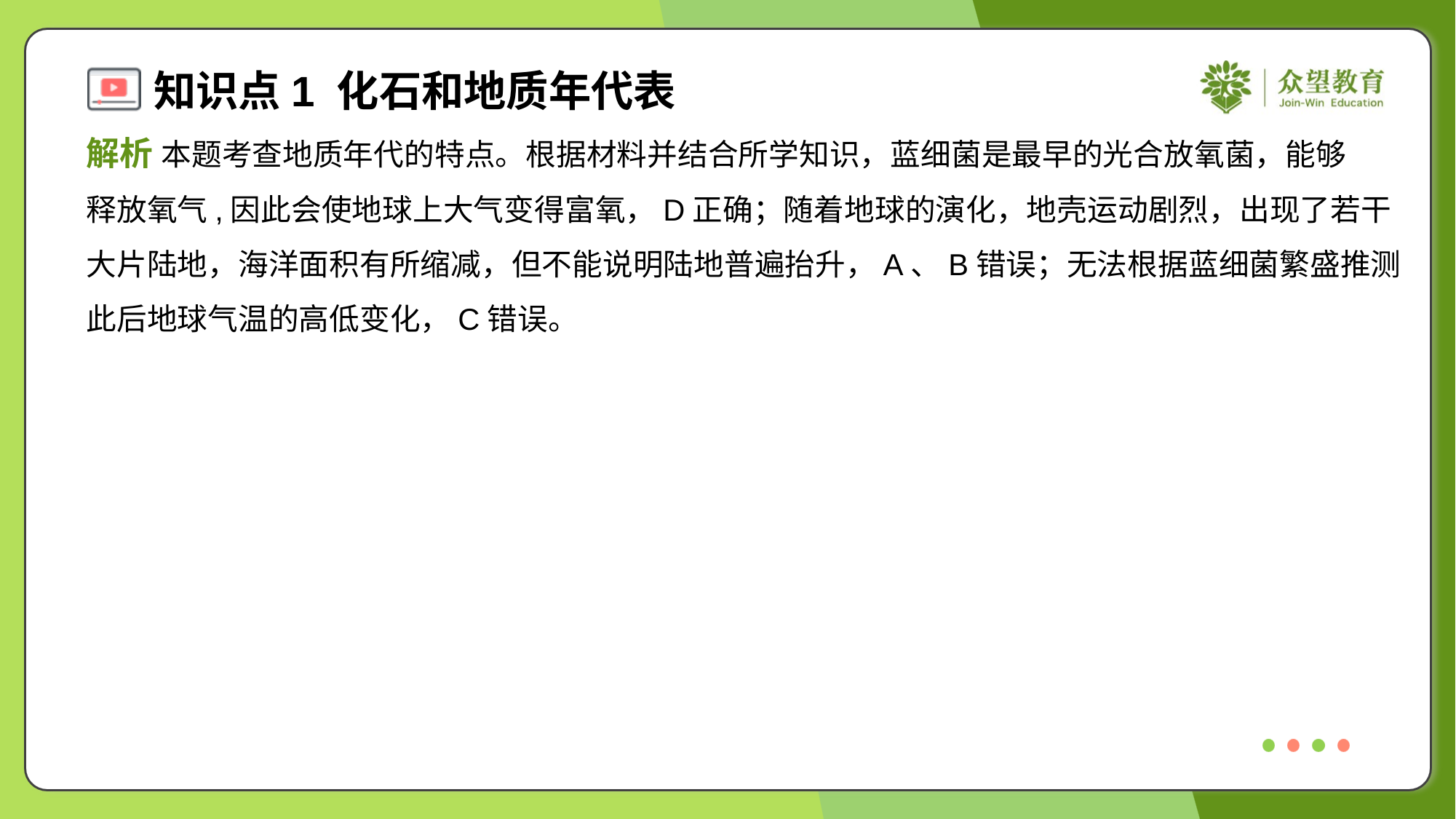

解析 本题考查地质年代的特点。根据材料并结合所学知识，蓝细菌是最早的光合放氧菌，能够
释放氧气,因此会使地球上大气变得富氧，D正确；随着地球的演化，地壳运动剧烈，出现了若干
大片陆地，海洋面积有所缩减，但不能说明陆地普遍抬升，A、B错误；无法根据蓝细菌繁盛推测
此后地球气温的高低变化，C错误。